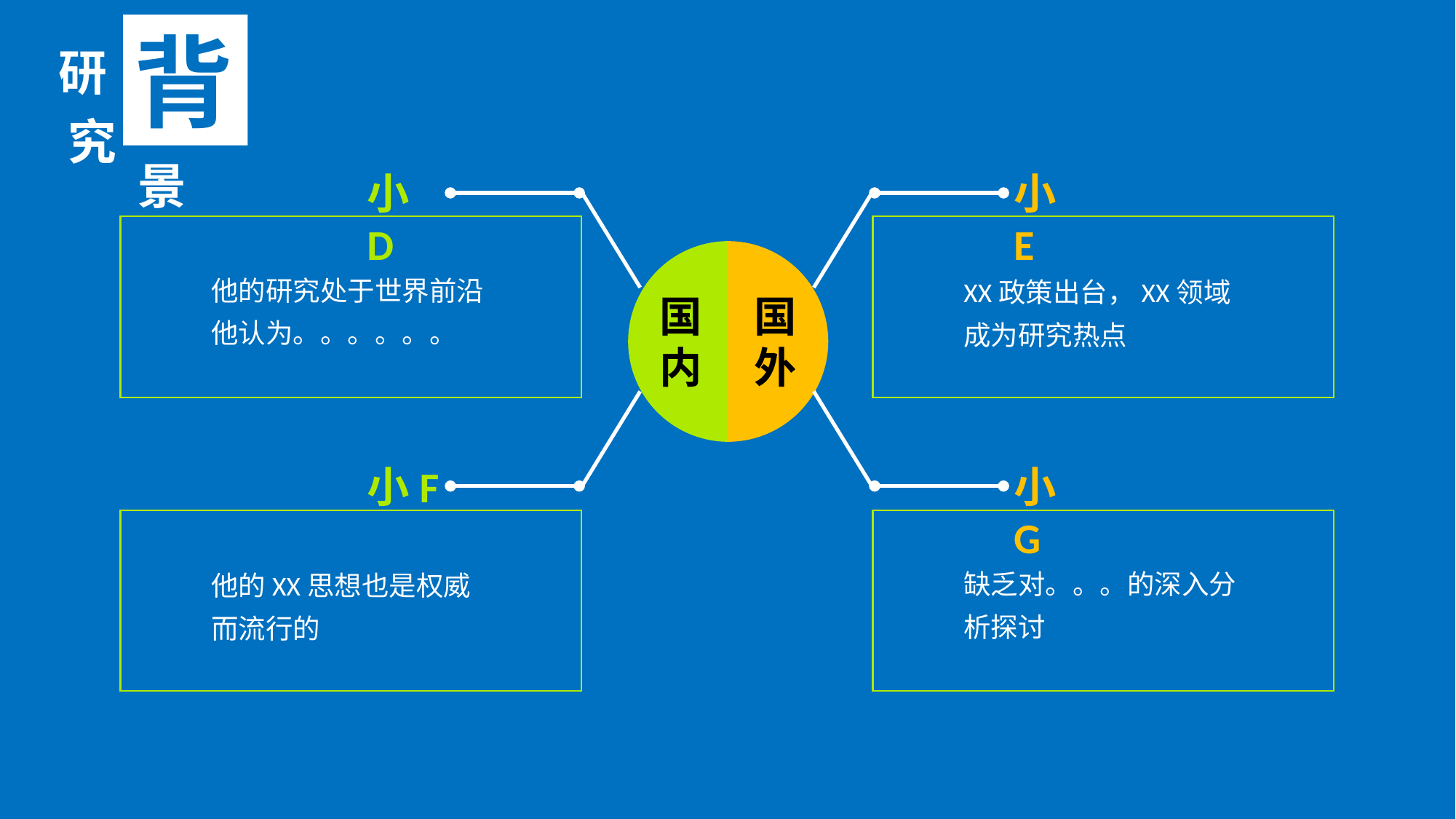

背
研
究
景
小D
小E

他的研究处于世界前沿
他认为。。。。。。
XX政策出台，XX领域成为研究热点
国内
国外
小F
小G

缺乏对。。。的深入分析探讨
他的XX思想也是权威而流行的